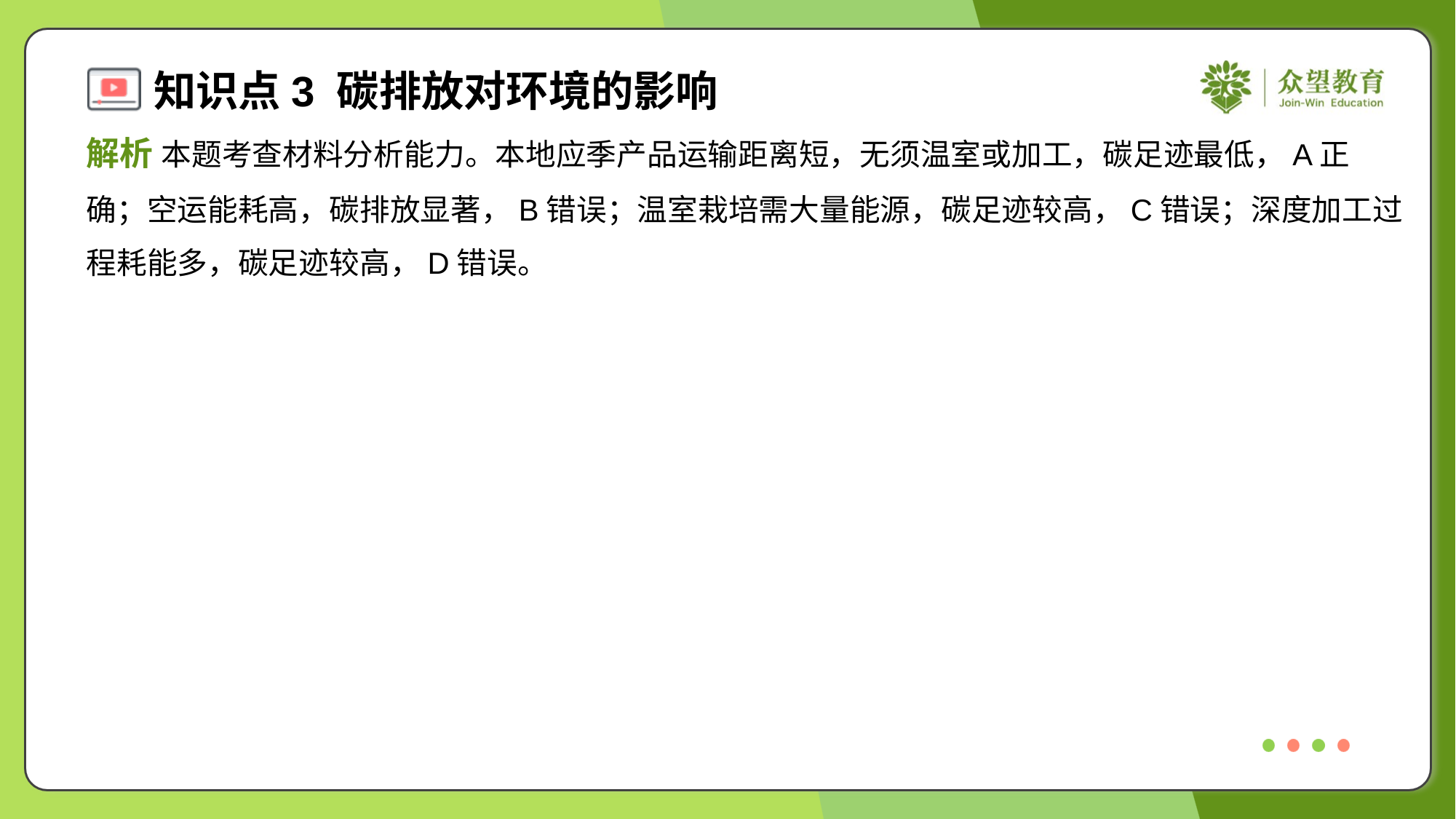

解析 本题考查材料分析能力。本地应季产品运输距离短，无须温室或加工，碳足迹最低，A正
确；空运能耗高，碳排放显著，B错误；温室栽培需大量能源，碳足迹较高，C错误；深度加工过
程耗能多，碳足迹较高，D错误。